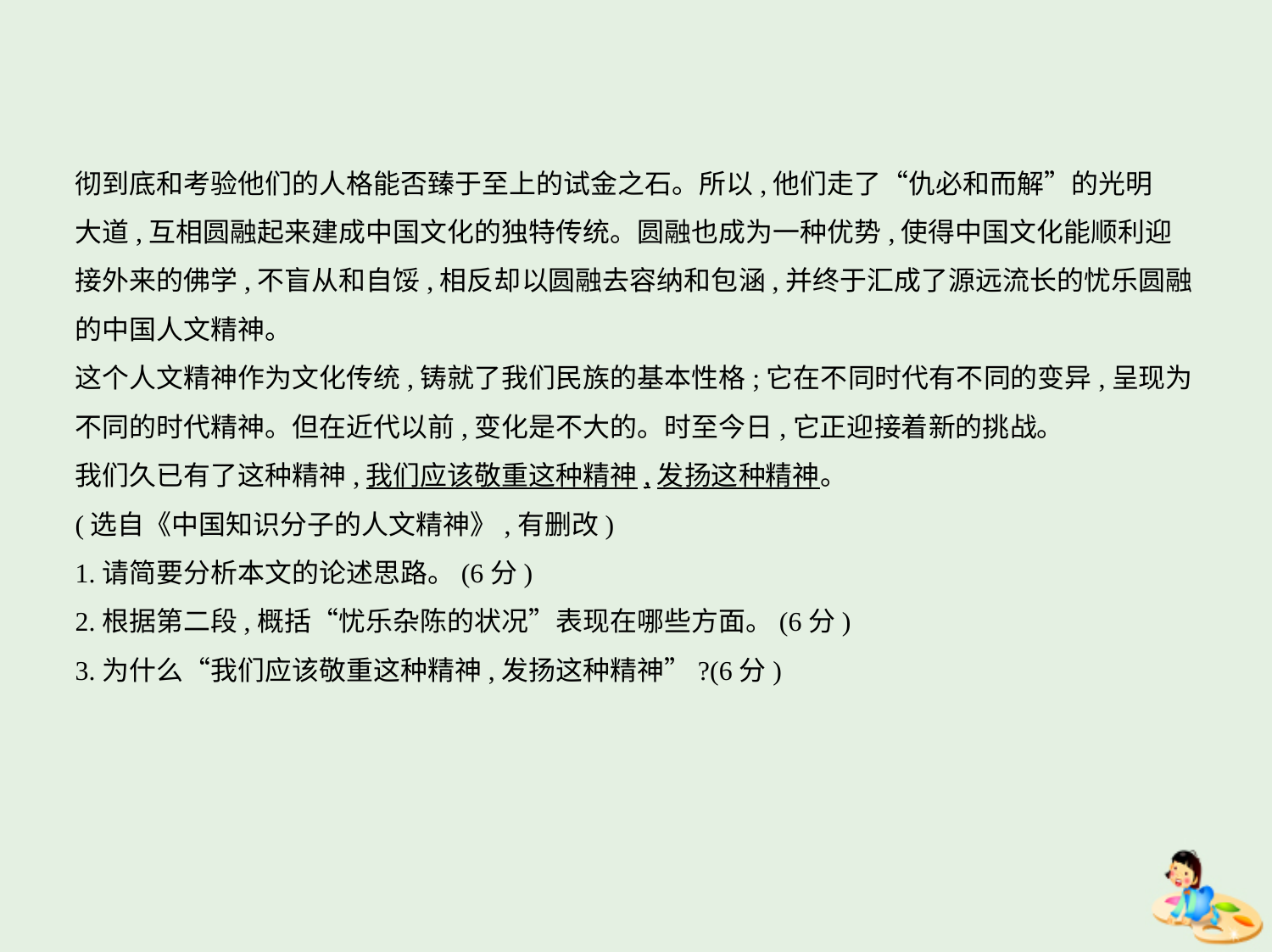

彻到底和考验他们的人格能否臻于至上的试金之石。所以,他们走了“仇必和而解”的光明
大道,互相圆融起来建成中国文化的独特传统。圆融也成为一种优势,使得中国文化能顺利迎
接外来的佛学,不盲从和自馁,相反却以圆融去容纳和包涵,并终于汇成了源远流长的忧乐圆融
的中国人文精神。
这个人文精神作为文化传统,铸就了我们民族的基本性格;它在不同时代有不同的变异,呈现为
不同的时代精神。但在近代以前,变化是不大的。时至今日,它正迎接着新的挑战。
我们久已有了这种精神,我们应该敬重这种精神,发扬这种精神。
(选自《中国知识分子的人文精神》,有删改)
1.请简要分析本文的论述思路。(6分)
2.根据第二段,概括“忧乐杂陈的状况”表现在哪些方面。(6分)
3.为什么“我们应该敬重这种精神,发扬这种精神”?(6分)